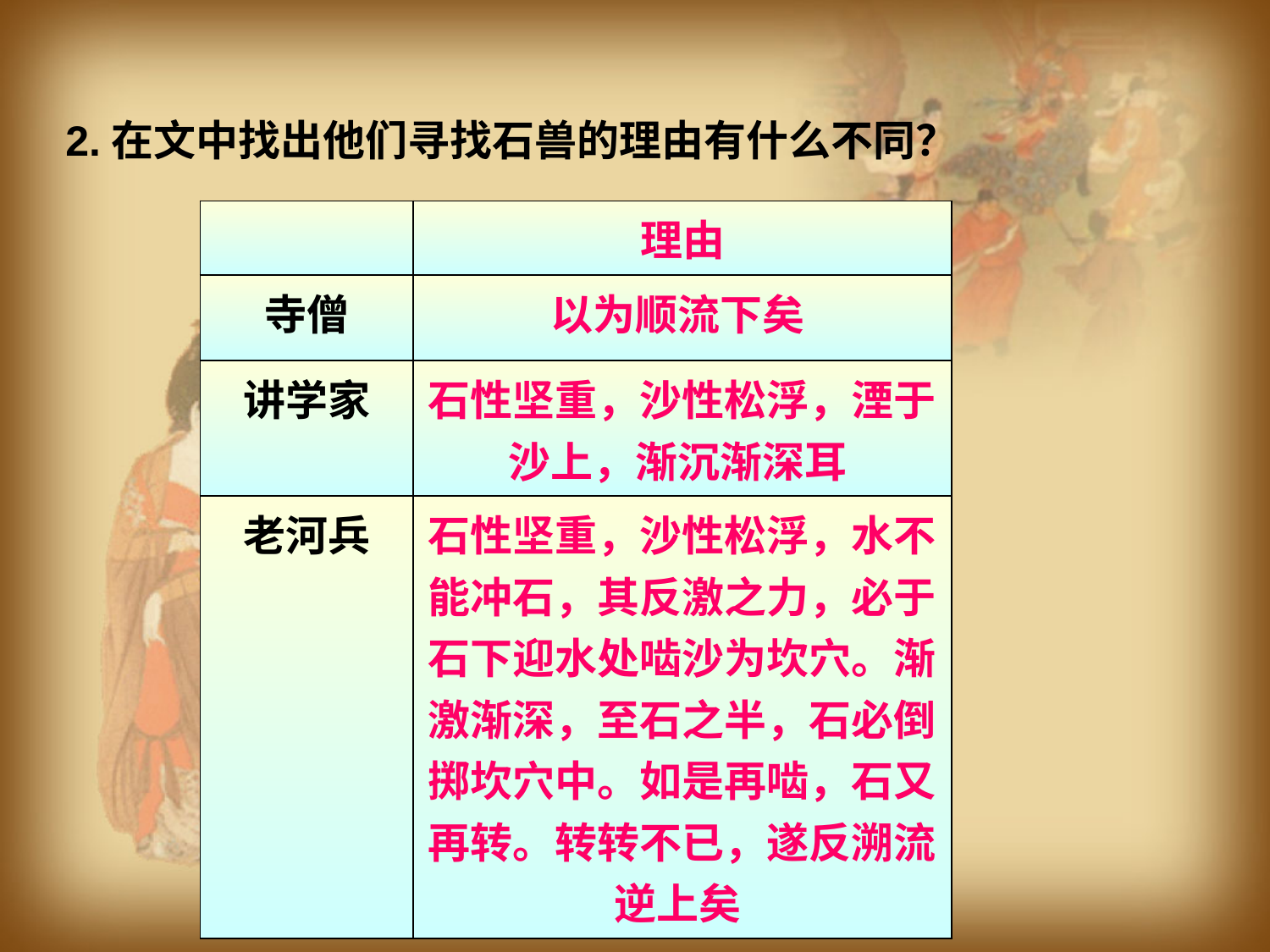

2.在文中找出他们寻找石兽的理由有什么不同？
|  | 理由 |
| --- | --- |
| 寺僧 | 以为顺流下矣 |
| 讲学家 | 石性坚重，沙性松浮，湮于沙上，渐沉渐深耳 |
| 老河兵 | 石性坚重，沙性松浮，水不能冲石，其反激之力，必于石下迎水处啮沙为坎穴。渐激渐深，至石之半，石必倒掷坎穴中。如是再啮，石又再转。转转不已，遂反溯流逆上矣 |